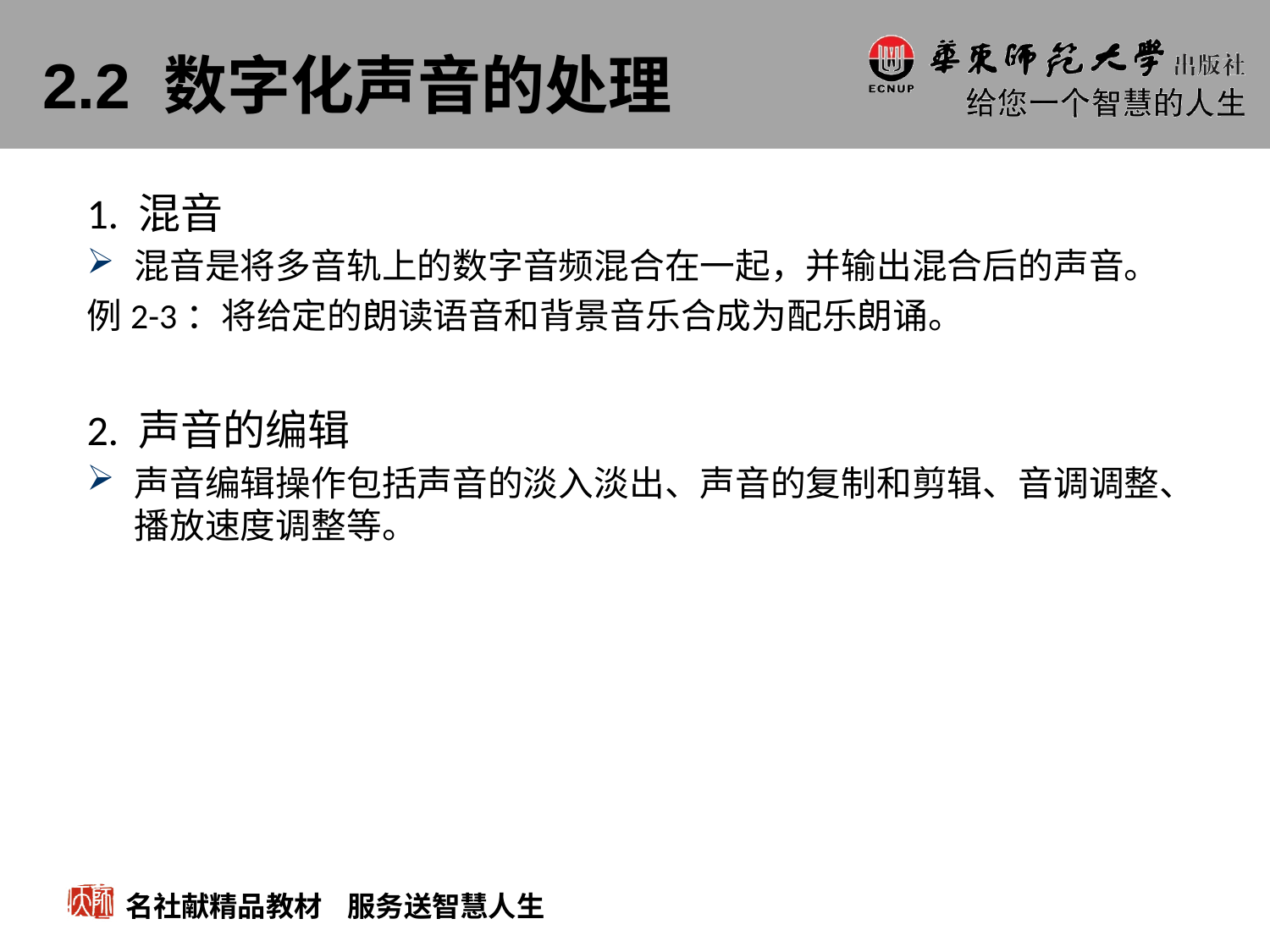

# 2.2 数字化声音的处理
1. 混音
混音是将多音轨上的数字音频混合在一起，并输出混合后的声音。
例2-3：将给定的朗读语音和背景音乐合成为配乐朗诵。

2. 声音的编辑
声音编辑操作包括声音的淡入淡出、声音的复制和剪辑、音调调整、播放速度调整等。